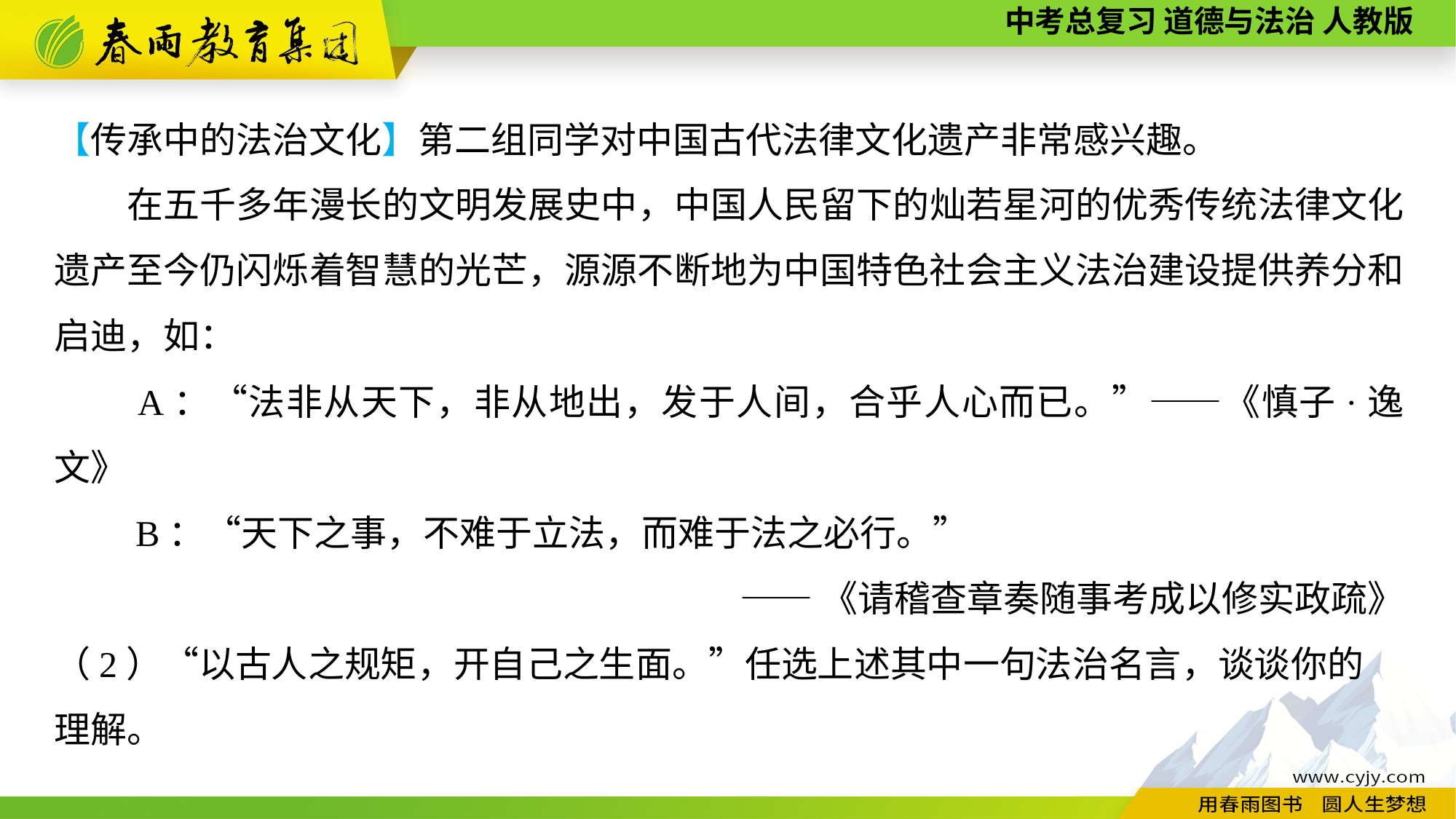

【传承中的法治文化】第二组同学对中国古代法律文化遗产非常感兴趣。
　　在五千多年漫长的文明发展史中，中国人民留下的灿若星河的优秀传统法律文化遗产至今仍闪烁着智慧的光芒，源源不断地为中国特色社会主义法治建设提供养分和启迪，如：
　　A：“法非从天下，非从地出，发于人间，合乎人心而已。”——《慎子·逸文》
　　B：“天下之事，不难于立法，而难于法之必行。”
——《请稽查章奏随事考成以修实政疏》
（2）“以古人之规矩，开自己之生面。”任选上述其中一句法治名言，谈谈你的
理解。